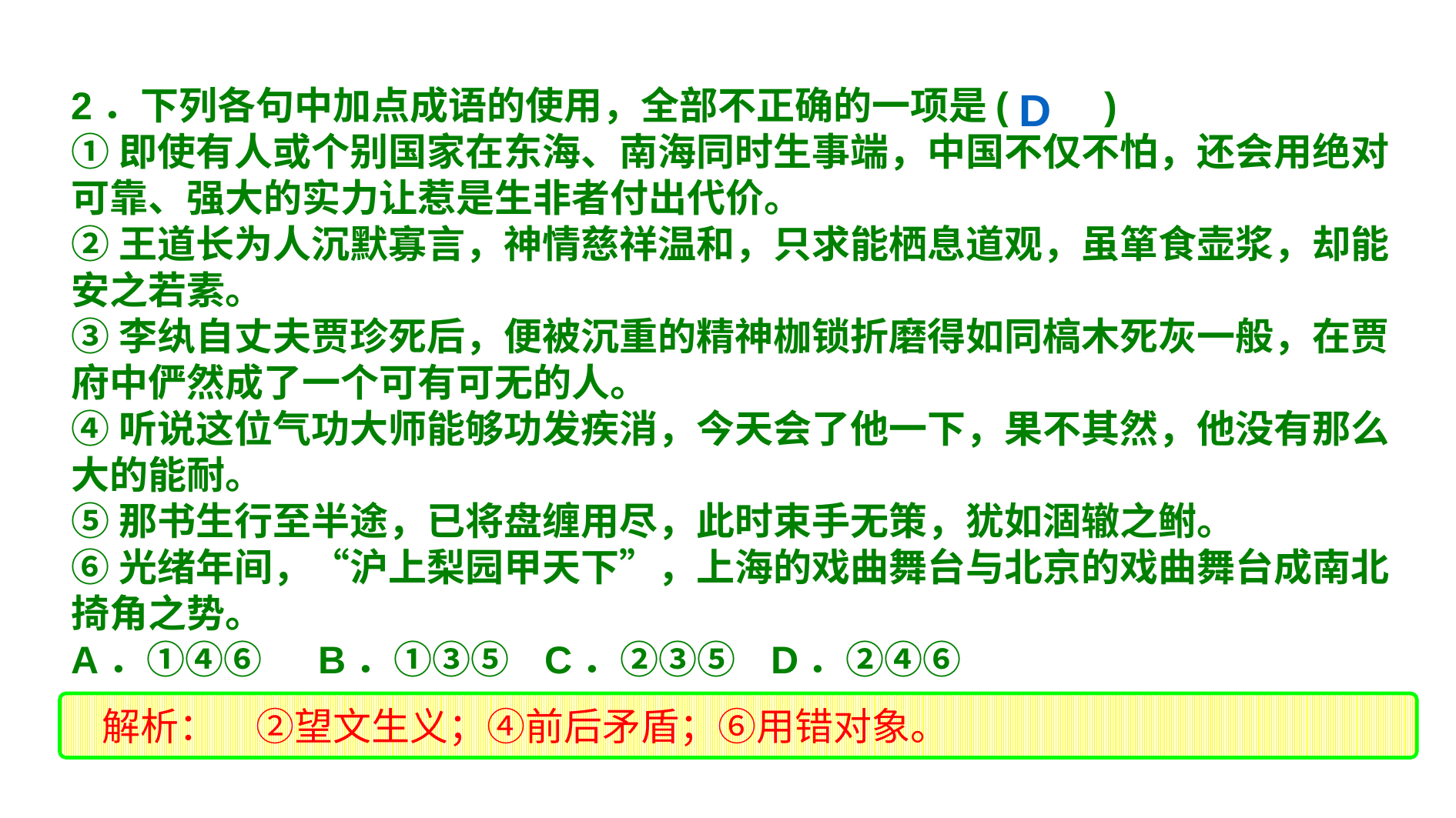

D
2．下列各句中加点成语的使用，全部不正确的一项是(　　)
①即使有人或个别国家在东海、南海同时生事端，中国不仅不怕，还会用绝对可靠、强大的实力让惹是生非者付出代价。
②王道长为人沉默寡言，神情慈祥温和，只求能栖息道观，虽箪食壶浆，却能安之若素。
③李纨自丈夫贾珍死后，便被沉重的精神枷锁折磨得如同槁木死灰一般，在贾府中俨然成了一个可有可无的人。
④听说这位气功大师能够功发疾消，今天会了他一下，果不其然，他没有那么大的能耐。
⑤那书生行至半途，已将盘缠用尽，此时束手无策，犹如涸辙之鲋。
⑥光绪年间，“沪上梨园甲天下”，上海的戏曲舞台与北京的戏曲舞台成南北掎角之势。
A．①④⑥　 B．①③⑤   C．②③⑤   D．②④⑥
　解析：　②望文生义；④前后矛盾；⑥用错对象。